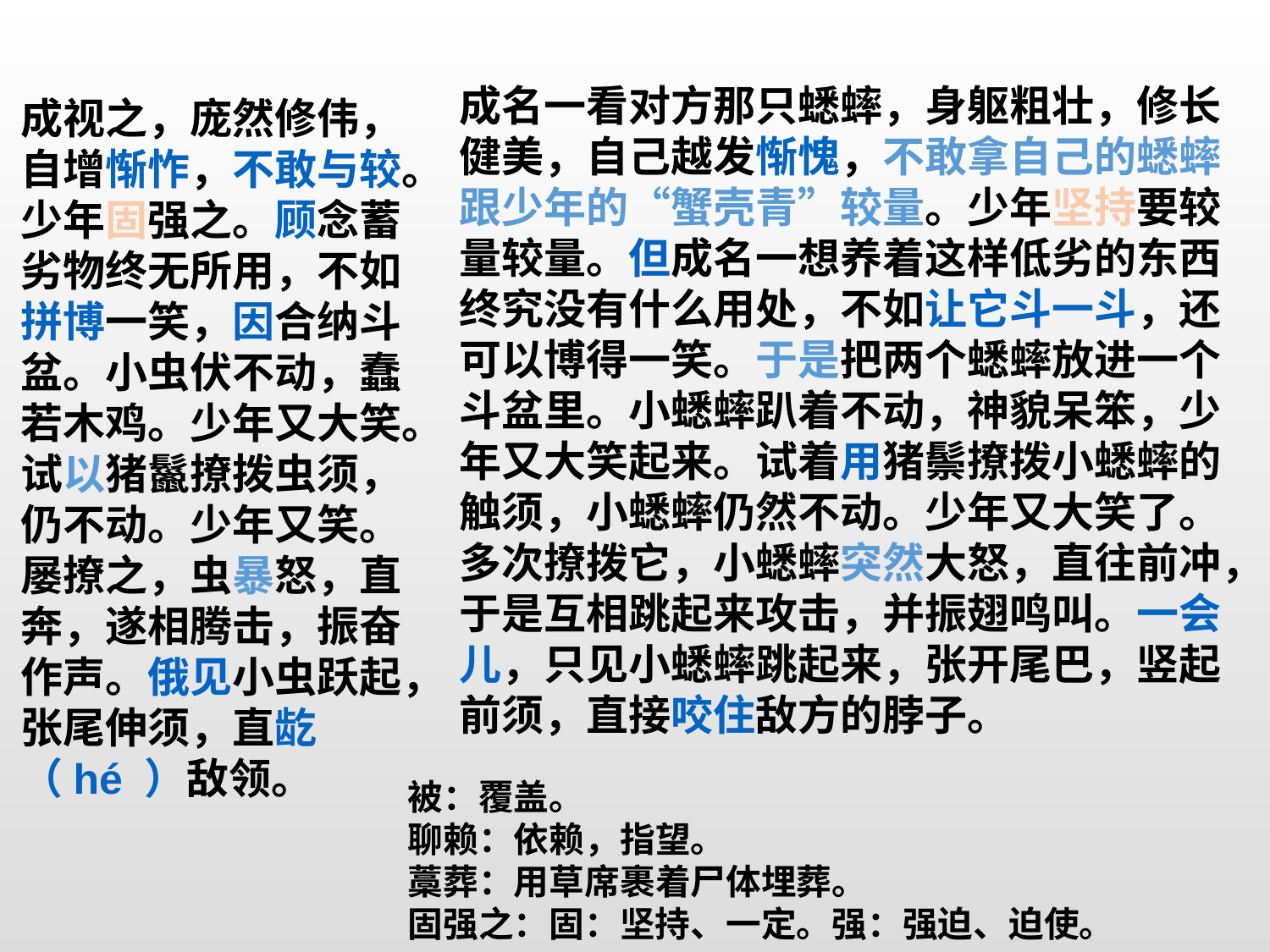

成名一看对方那只蟋蟀，身躯粗壮，修长健美，自己越发惭愧，不敢拿自己的蟋蟀跟少年的“蟹壳青”较量。少年坚持要较量较量。但成名一想养着这样低劣的东西终究没有什么用处，不如让它斗一斗，还可以博得一笑。于是把两个蟋蟀放进一个斗盆里。小蟋蟀趴着不动，神貌呆笨，少年又大笑起来。试着用猪鬃撩拨小蟋蟀的触须，小蟋蟀仍然不动。少年又大笑了。多次撩拨它，小蟋蟀突然大怒，直往前冲，于是互相跳起来攻击，并振翅鸣叫。一会儿，只见小蟋蟀跳起来，张开尾巴，竖起前须，直接咬住敌方的脖子。
成视之，庞然修伟，自增惭怍，不敢与较。少年固强之。顾念蓄劣物终无所用，不如拼博一笑，因合纳斗盆。小虫伏不动，蠢若木鸡。少年又大笑。试以猪鬣撩拨虫须，仍不动。少年又笑。屡撩之，虫暴怒，直奔，遂相腾击，振奋作声。俄见小虫跃起，张尾伸须，直龁（hé ）敌领。
被：覆盖。
聊赖：依赖，指望。
藁葬：用草席裹着尸体埋葬。
固强之：固：坚持、一定。强：强迫、迫使。